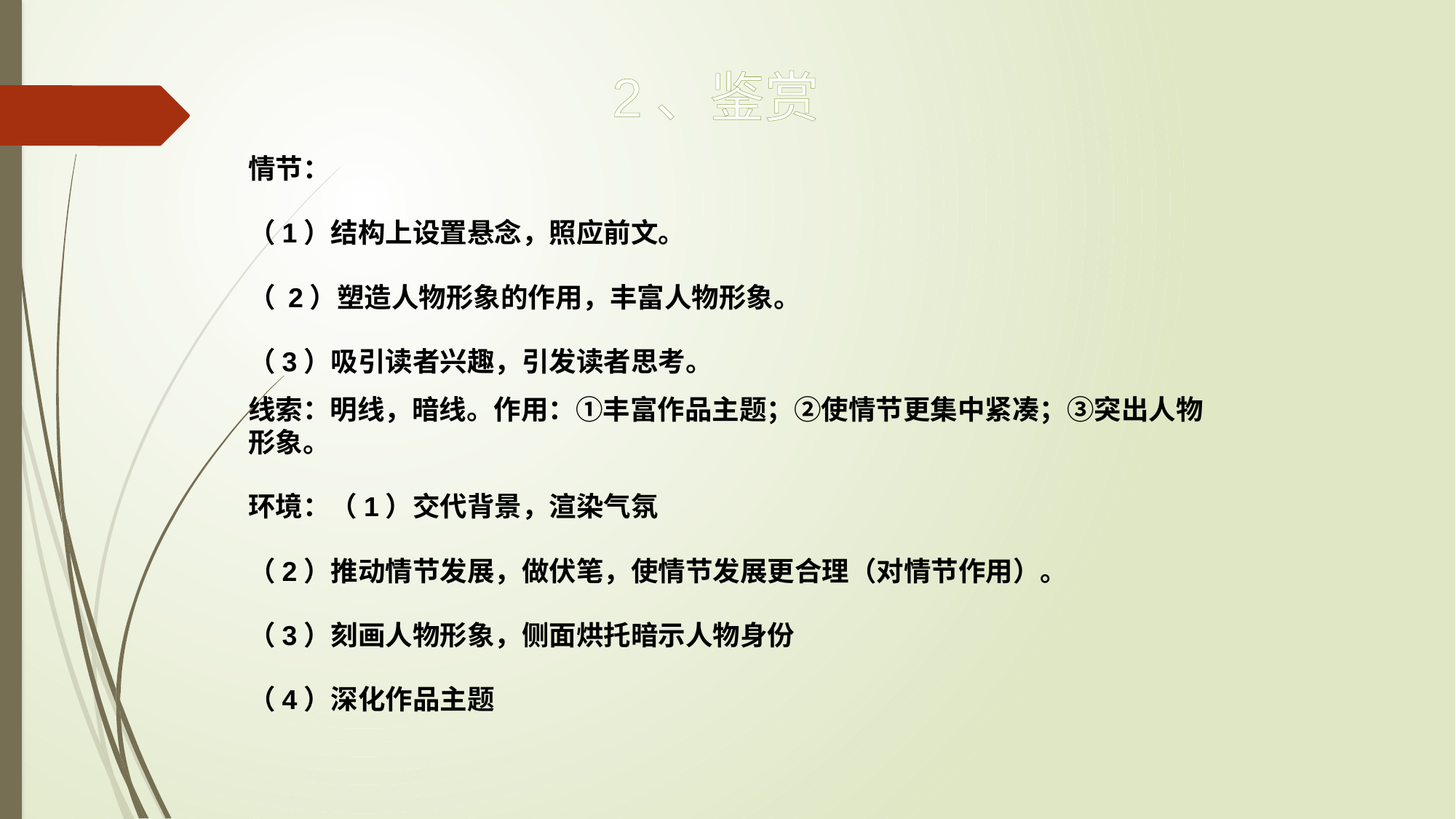

2、鉴赏
情节：
（1）结构上设置悬念，照应前文。
（ 2）塑造人物形象的作用，丰富人物形象。
（3）吸引读者兴趣，引发读者思考。
线索：明线，暗线。作用：①丰富作品主题；②使情节更集中紧凑；③突出人物形象。
环境：（1）交代背景，渲染气氛
（2）推动情节发展，做伏笔，使情节发展更合理（对情节作用）。
（3）刻画人物形象，侧面烘托暗示人物身份
（4）深化作品主题